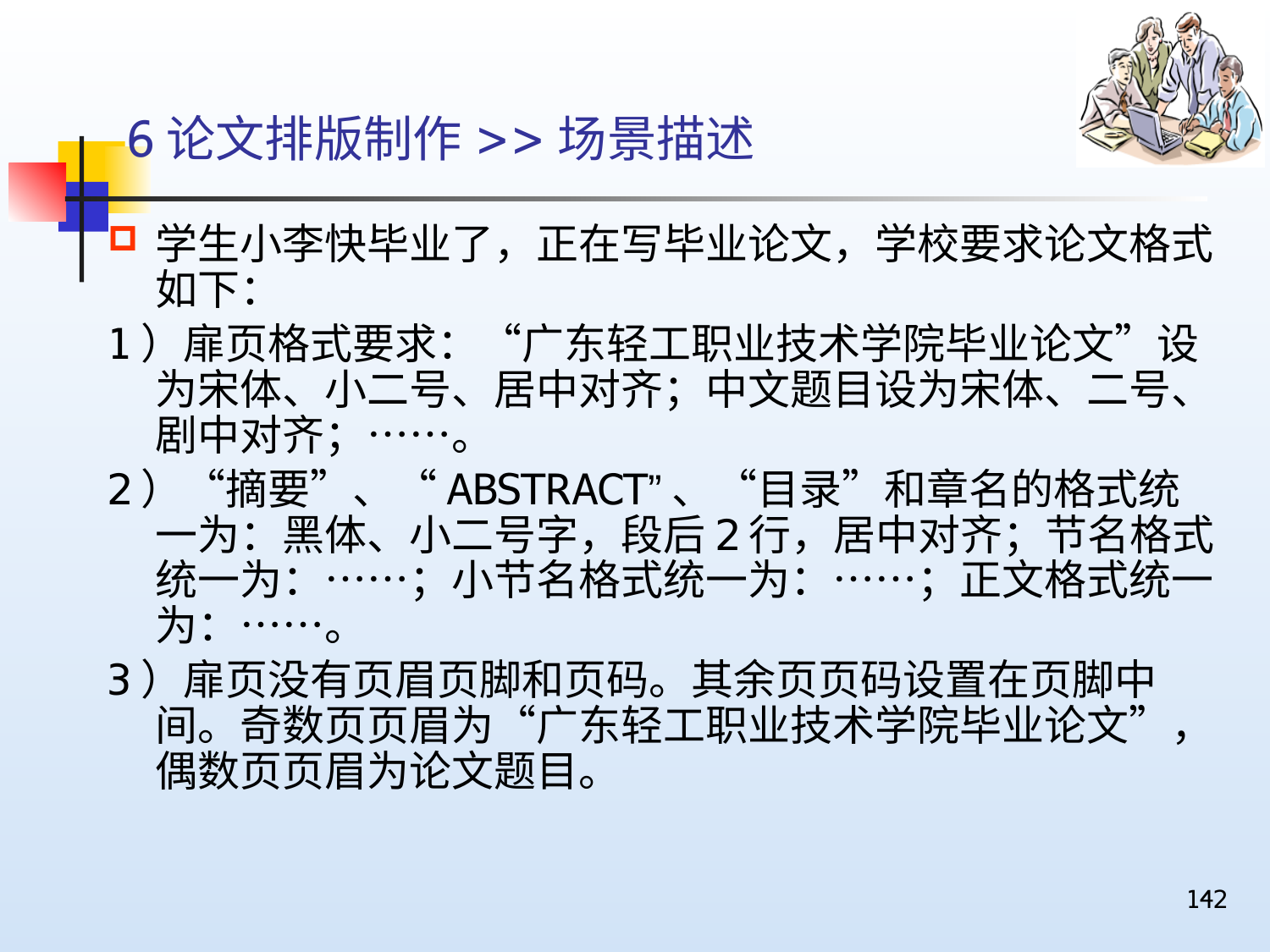

# 6论文排版制作>>场景描述
学生小李快毕业了，正在写毕业论文，学校要求论文格式如下：
1）扉页格式要求：“广东轻工职业技术学院毕业论文”设为宋体、小二号、居中对齐；中文题目设为宋体、二号、剧中对齐；……。
2）“摘要”、“ABSTRACT”、“目录”和章名的格式统一为：黑体、小二号字，段后2行，居中对齐；节名格式统一为：……；小节名格式统一为：……；正文格式统一为：……。
3）扉页没有页眉页脚和页码。其余页页码设置在页脚中间。奇数页页眉为“广东轻工职业技术学院毕业论文”，偶数页页眉为论文题目。
142